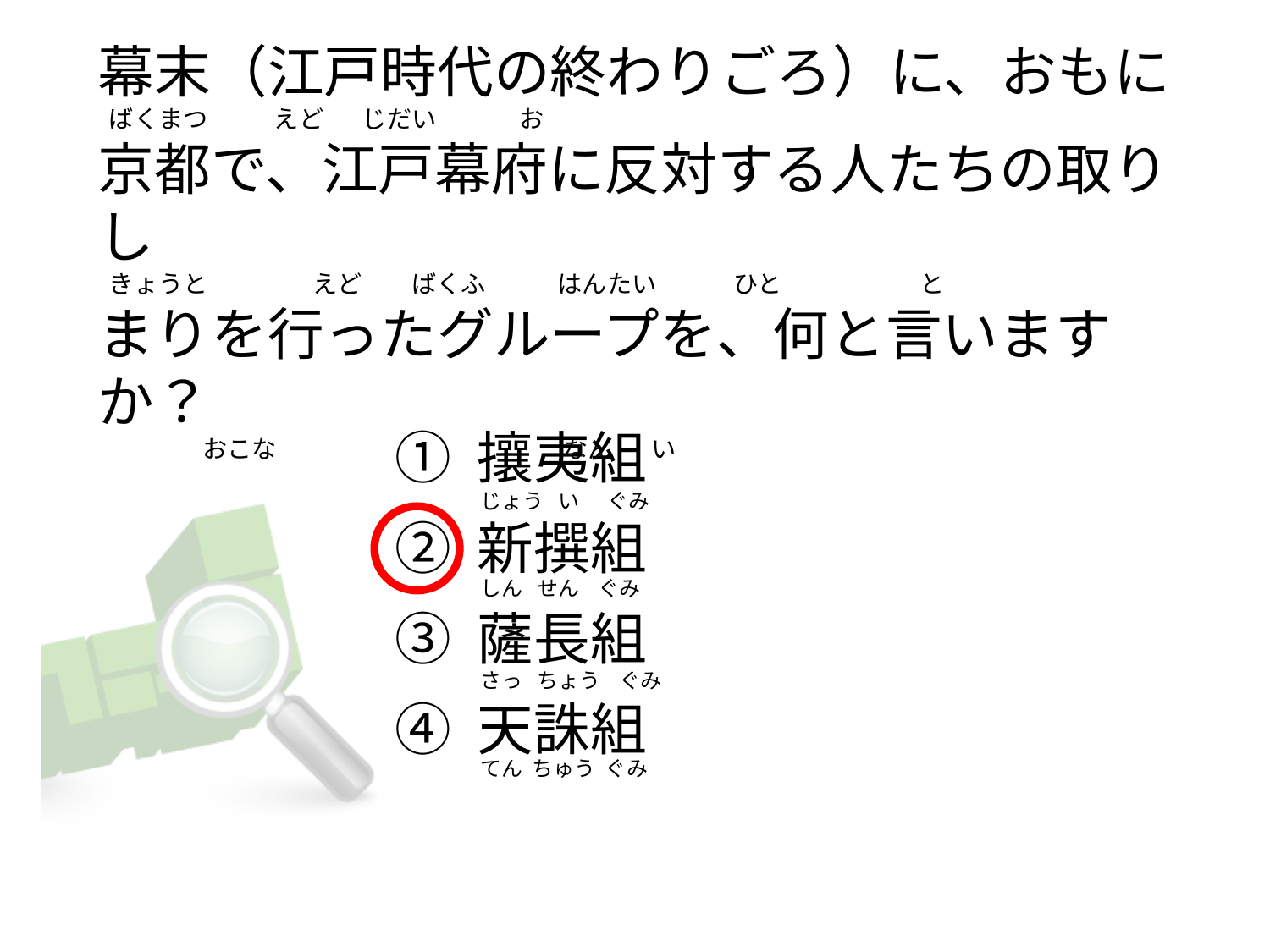

# 幕末（江戸時代の終わりごろ）に、おもに   ばくまつ            えど       じだい               お 京都で、江戸幕府に反対する人たちの取りし   きょうと                   えど         ばくふ             はんたい              ひと                         と  まりを行ったグループを、何と言いますか？                    おこな                                                    なん       い
① 攘夷組
② 新撰組
③ 薩長組
④ 天誅組
じょう   い      ぐみ

しん   せん    ぐみ
さっ   ちょう    ぐみ
てん  ちゅう  ぐみ